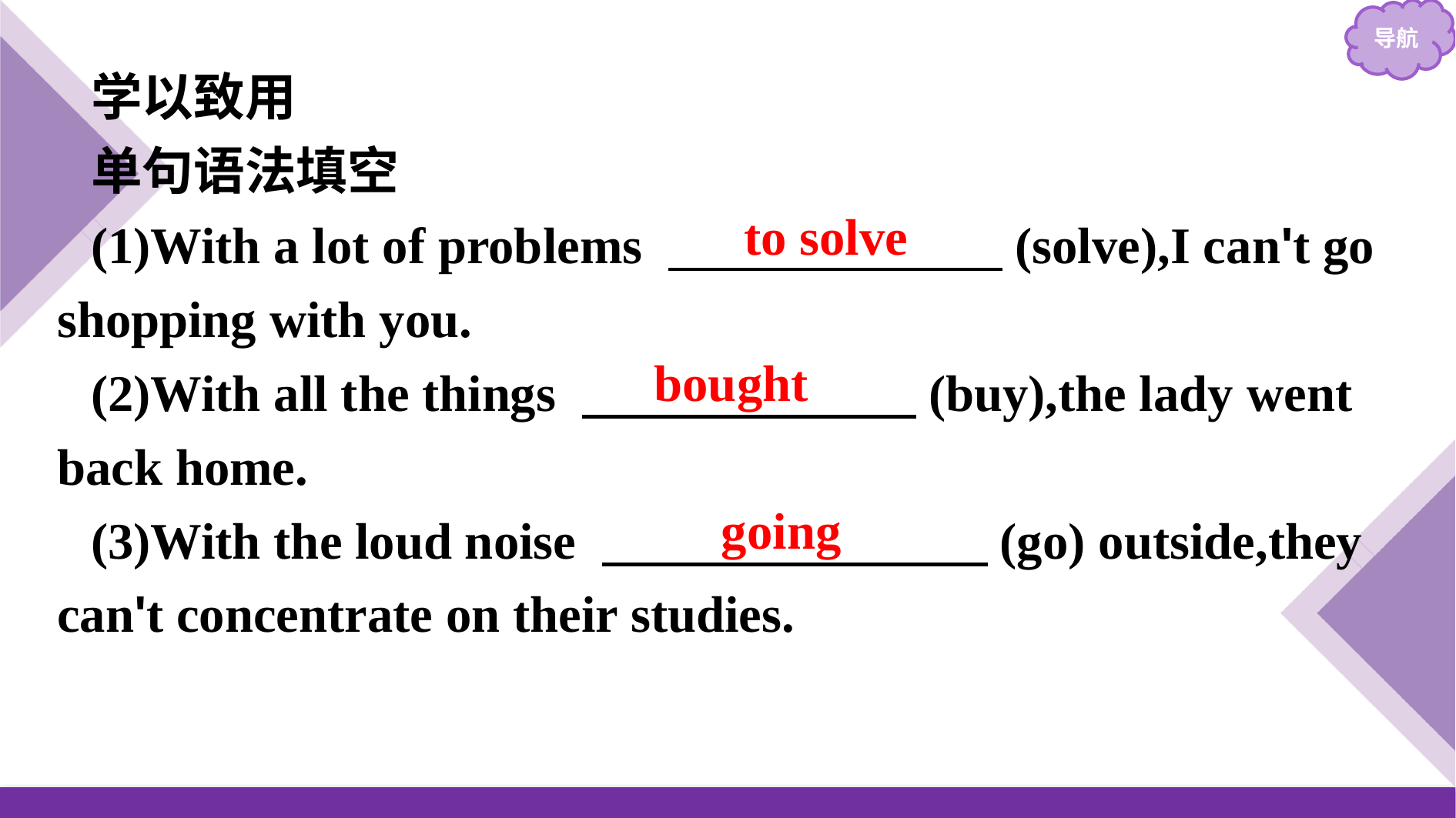

学以致用
单句语法填空
(1)With a lot of problems 　　　　　　 (solve),I can't go shopping with you.
(2)With all the things 　　　　　　 (buy),the lady went back home.
(3)With the loud noise 　　　　　　　 (go) outside,they can't concentrate on their studies.
to solve
bought
going